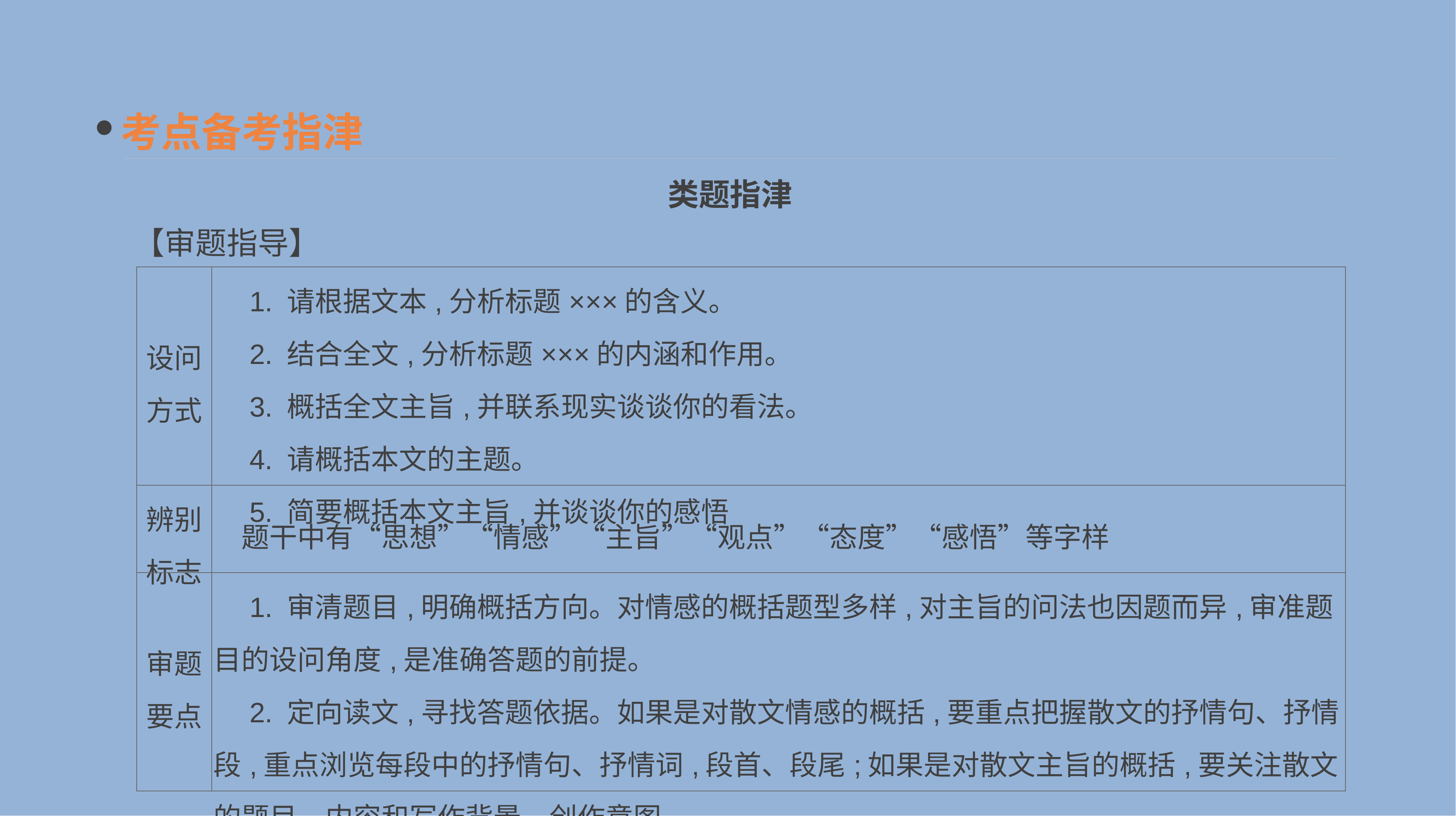

考点备考指津

类题指津
【审题指导】
| 设问 方式 | 1. 请根据文本,分析标题×××的含义。 　2. 结合全文,分析标题×××的内涵和作用。 　3. 概括全文主旨,并联系现实谈谈你的看法。 　4. 请概括本文的主题。 　5. 简要概括本文主旨,并谈谈你的感悟 |
| --- | --- |
| 辨别 标志 | 题干中有“思想”“情感”“主旨”“观点”“态度”“感悟”等字样 |
| 审题 要点 | 1. 审清题目,明确概括方向。对情感的概括题型多样,对主旨的问法也因题而异,审准题目的设问角度,是准确答题的前提。 　2. 定向读文,寻找答题依据。如果是对散文情感的概括,要重点把握散文的抒情句、抒情段,重点浏览每段中的抒情句、抒情词,段首、段尾;如果是对散文主旨的概括,要关注散文的题目、内容和写作背景、创作意图 |